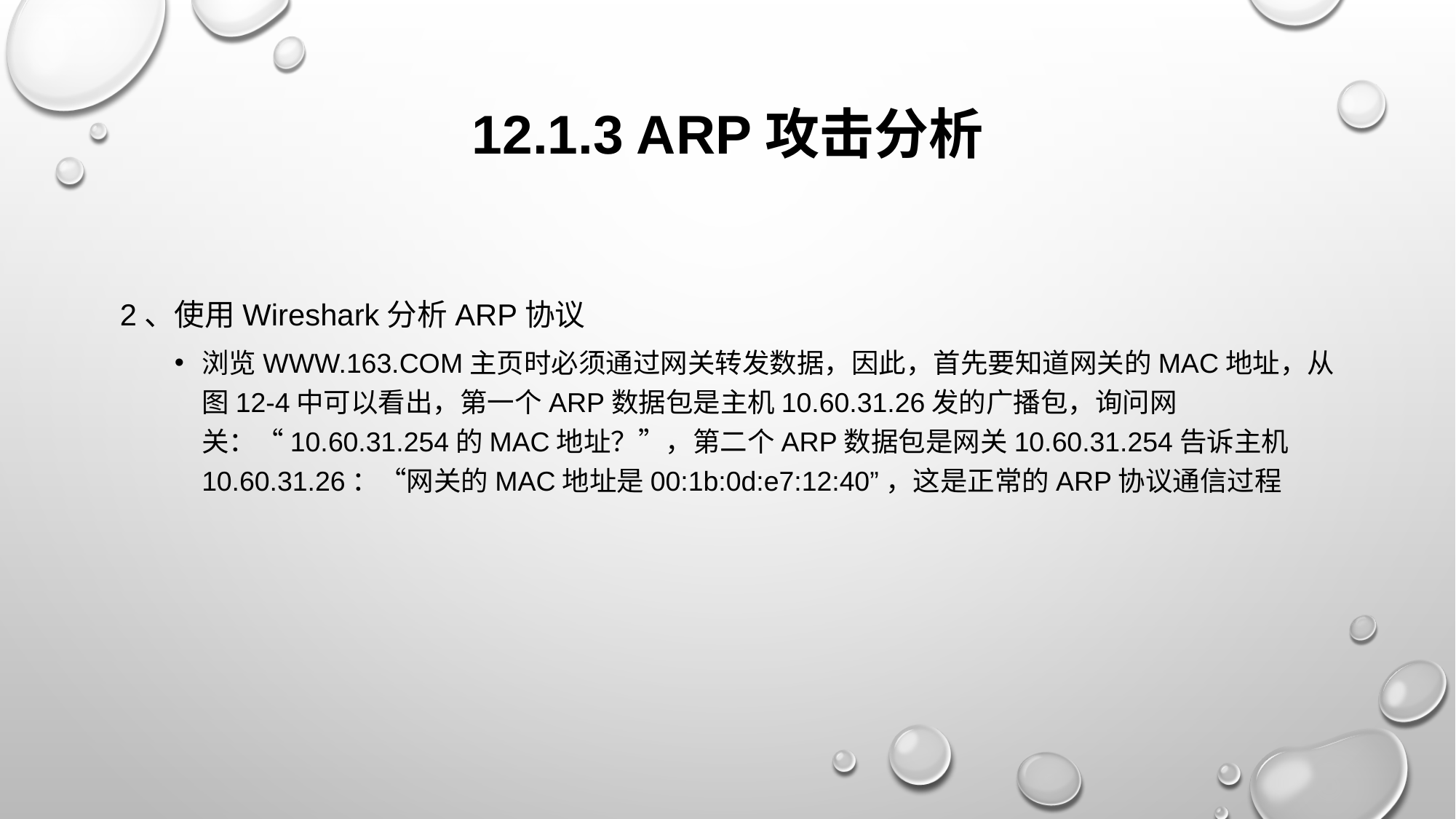

# 12.1.3 ARP攻击分析
2、使用Wireshark分析ARP协议
浏览www.163.com主页时必须通过网关转发数据，因此，首先要知道网关的MAC地址，从图12-4中可以看出，第一个ARP数据包是主机10.60.31.26发的广播包，询问网关：“10.60.31.254的MAC地址？”，第二个ARP数据包是网关10.60.31.254告诉主机10.60.31.26：“网关的MAC地址是00:1b:0d:e7:12:40”，这是正常的ARP协议通信过程